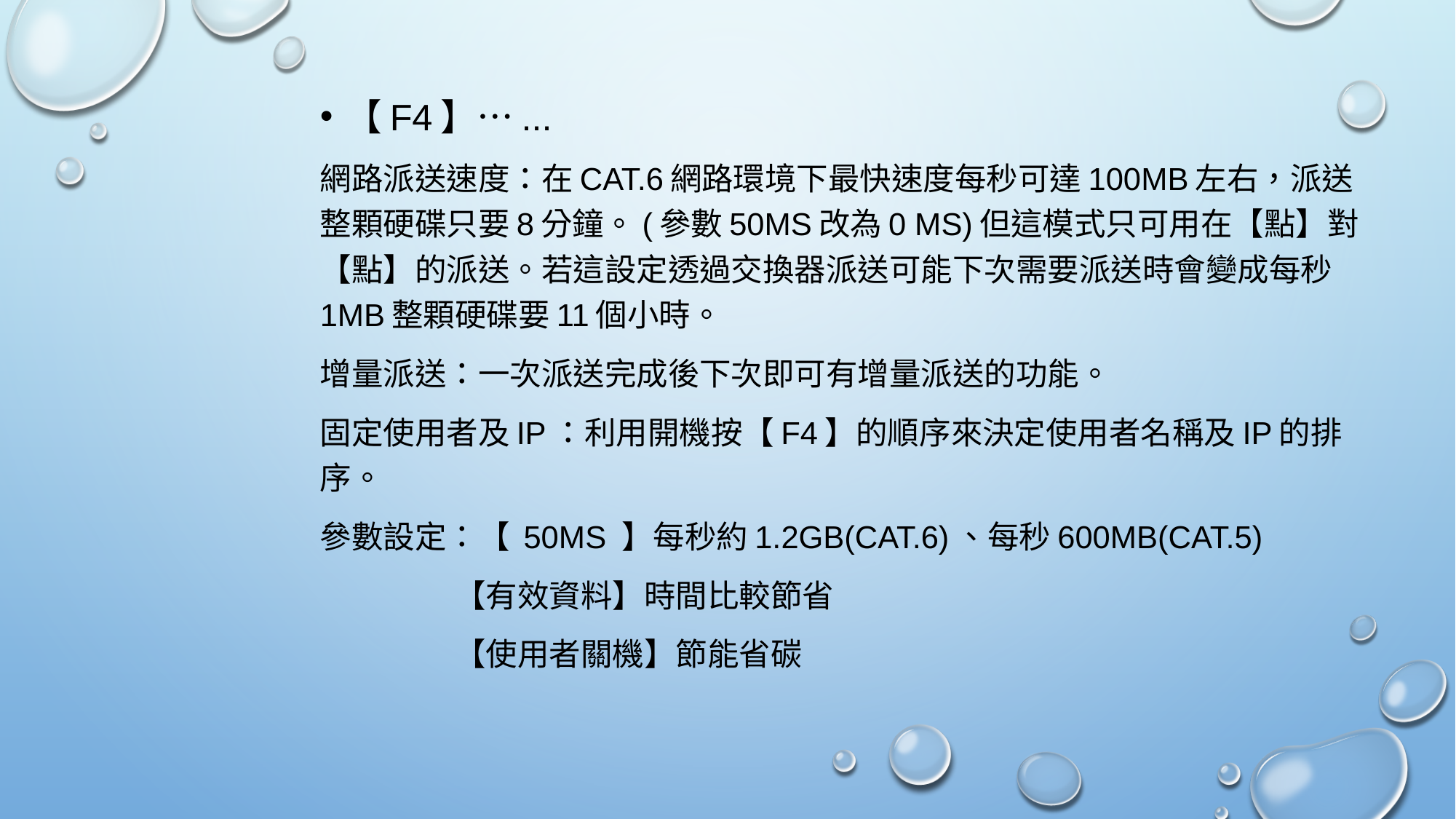

【f4】…...
網路派送速度：在Cat.6網路環境下最快速度每秒可達100MB左右，派送整顆硬碟只要8分鐘。(參數50μs改為0 μs)但這模式只可用在【點】對【點】的派送。若這設定透過交換器派送可能下次需要派送時會變成每秒1MB整顆硬碟要11個小時。
增量派送：一次派送完成後下次即可有增量派送的功能。
固定使用者及IP：利用開機按【f4】的順序來決定使用者名稱及IP的排序。
參數設定：【 50μs 】每秒約1.2GB(Cat.6)、每秒600MB(Cat.5)
                  【有效資料】時間比較節省
                  【使用者關機】節能省碳